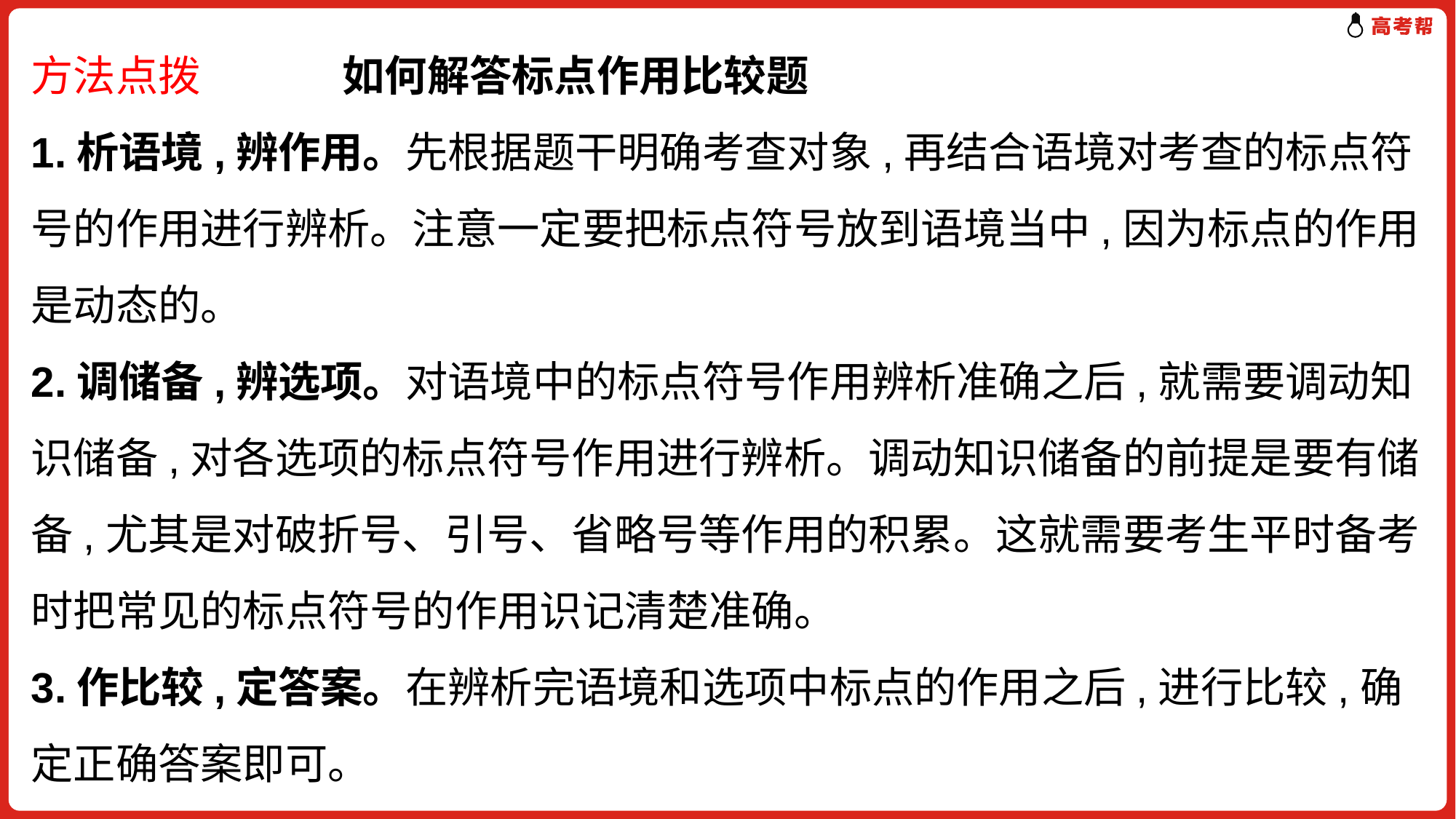

方法点拨               如何解答标点作用比较题
1.析语境,辨作用。先根据题干明确考查对象,再结合语境对考查的标点符号的作用进行辨析。注意一定要把标点符号放到语境当中,因为标点的作用是动态的。
2.调储备,辨选项。对语境中的标点符号作用辨析准确之后,就需要调动知识储备,对各选项的标点符号作用进行辨析。调动知识储备的前提是要有储备,尤其是对破折号、引号、省略号等作用的积累。这就需要考生平时备考时把常见的标点符号的作用识记清楚准确。
3.作比较,定答案。在辨析完语境和选项中标点的作用之后,进行比较,确定正确答案即可。